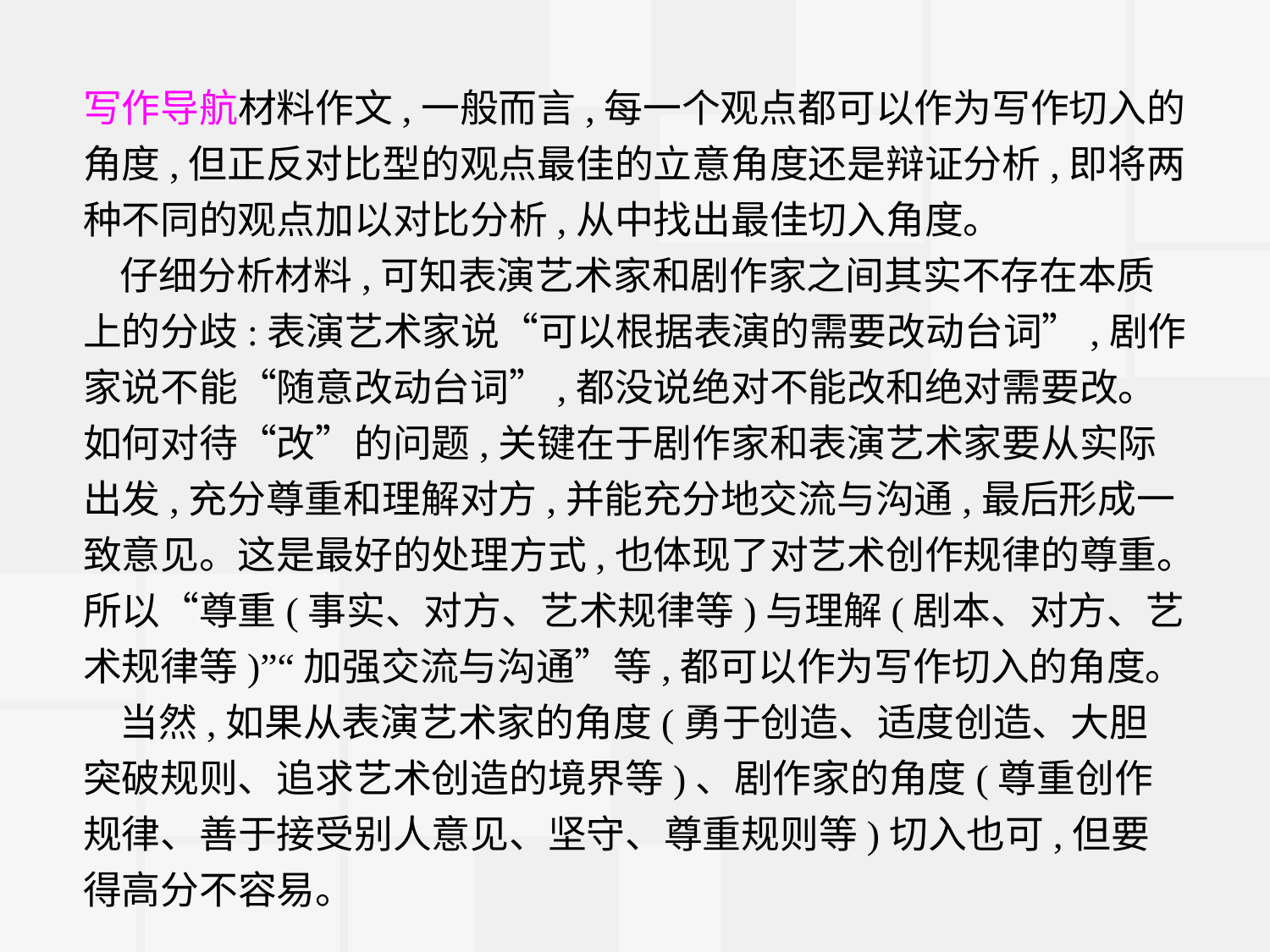

写作导航材料作文,一般而言,每一个观点都可以作为写作切入的角度,但正反对比型的观点最佳的立意角度还是辩证分析,即将两种不同的观点加以对比分析,从中找出最佳切入角度。
仔细分析材料,可知表演艺术家和剧作家之间其实不存在本质上的分歧:表演艺术家说“可以根据表演的需要改动台词”,剧作家说不能“随意改动台词”,都没说绝对不能改和绝对需要改。如何对待“改”的问题,关键在于剧作家和表演艺术家要从实际出发,充分尊重和理解对方,并能充分地交流与沟通,最后形成一致意见。这是最好的处理方式,也体现了对艺术创作规律的尊重。所以“尊重(事实、对方、艺术规律等)与理解(剧本、对方、艺术规律等)”“加强交流与沟通”等,都可以作为写作切入的角度。
当然,如果从表演艺术家的角度(勇于创造、适度创造、大胆突破规则、追求艺术创造的境界等)、剧作家的角度(尊重创作规律、善于接受别人意见、坚守、尊重规则等)切入也可,但要得高分不容易。